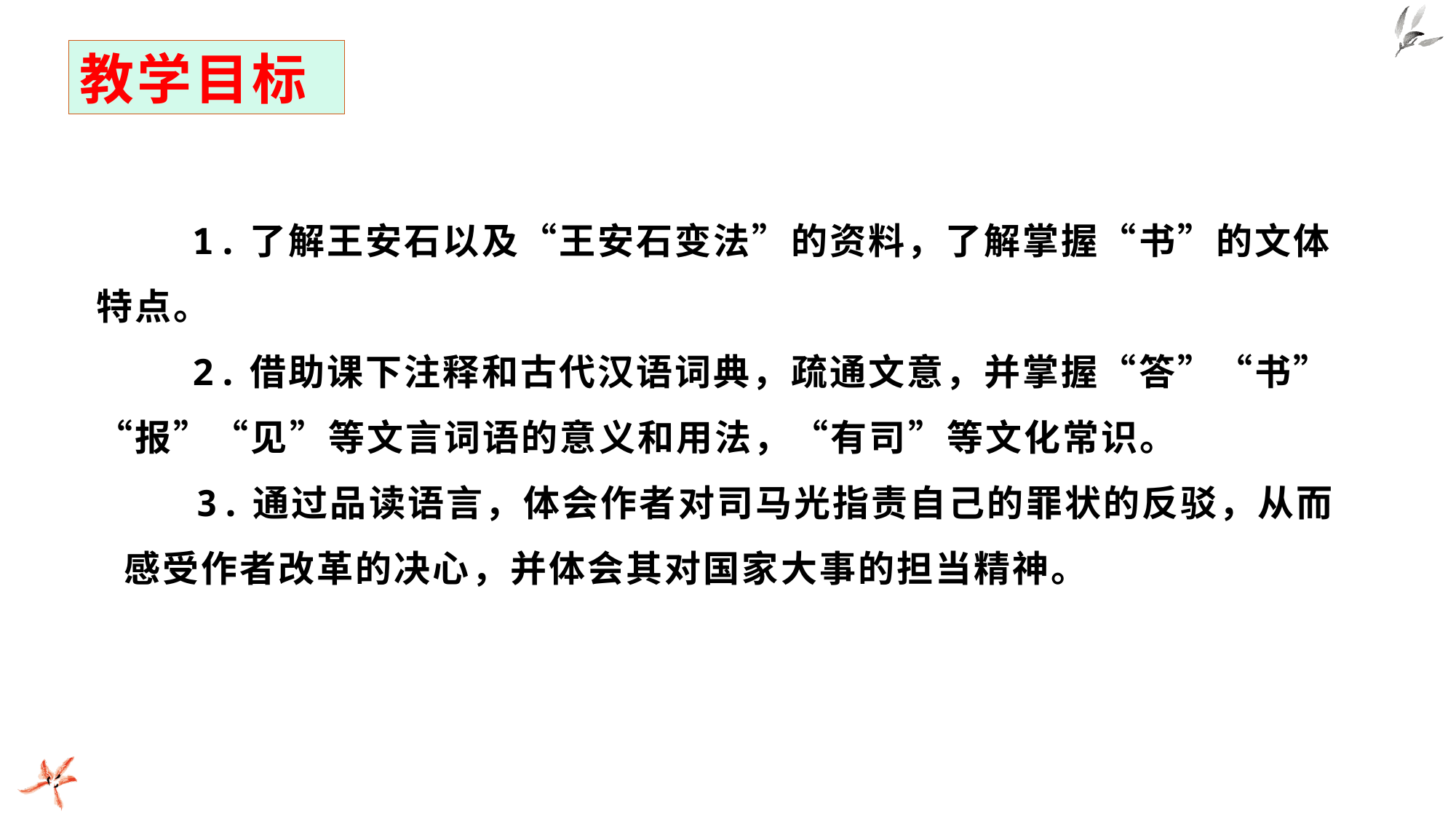

# 教学目标
    1.了解王安石以及“王安石变法”的资料，了解掌握“书”的文体特点。
    2.借助课下注释和古代汉语词典，疏通文意，并掌握“答”“书”“报”“见”等文言词语的意义和用法，“有司”等文化常识。
   3.通过品读语言，体会作者对司马光指责自己的罪状的反驳，从而感受作者改革的决心，并体会其对国家大事的担当精神。